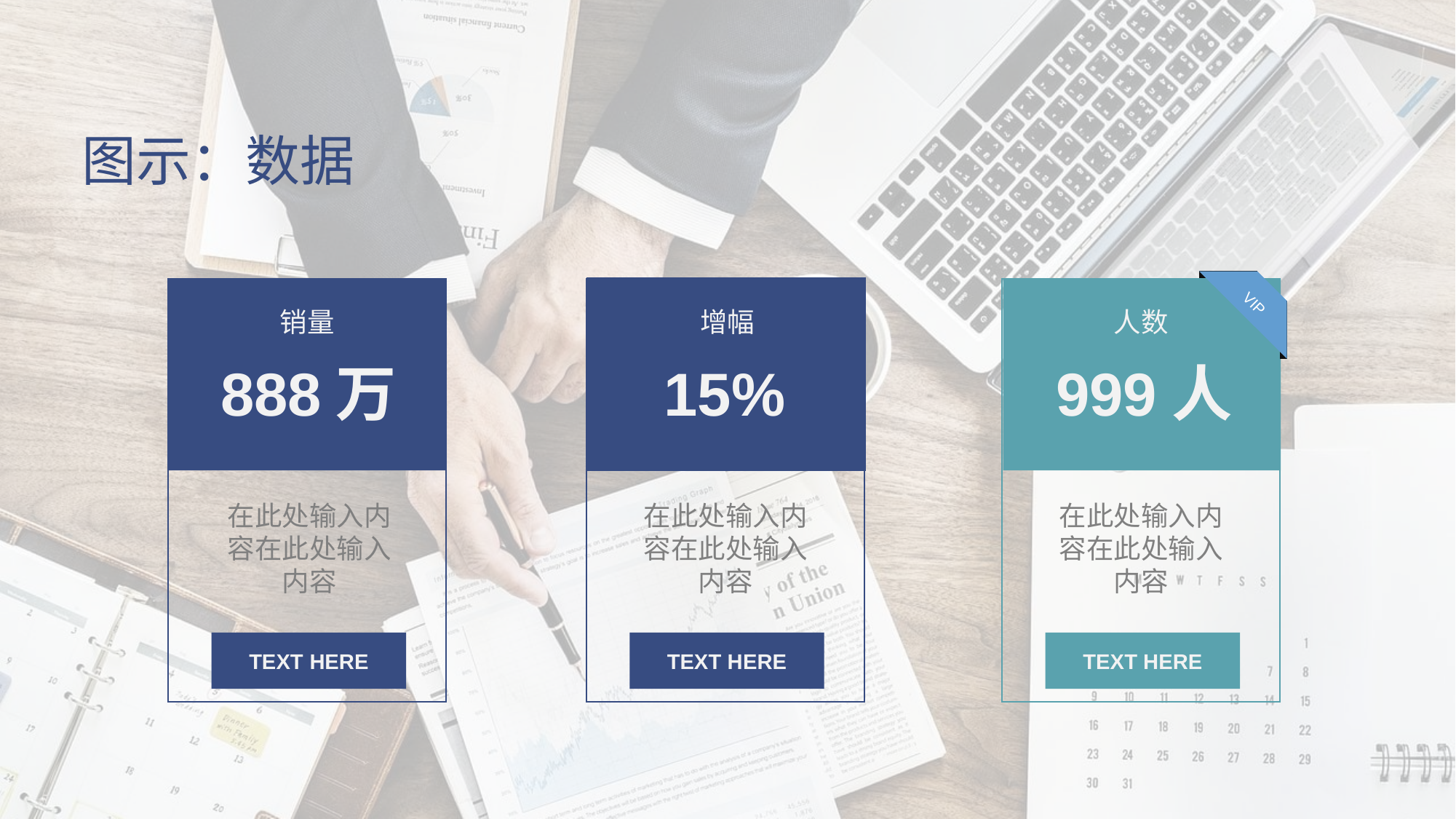

图示：数据

V IP

销量
增幅
人数
888万
15%
999人
在此处输入内容在此处输入内容
在此处输入内容在此处输入内容
在此处输入内容在此处输入内容
TEXT  HERE
TEXT H ERE
TEX T HERE